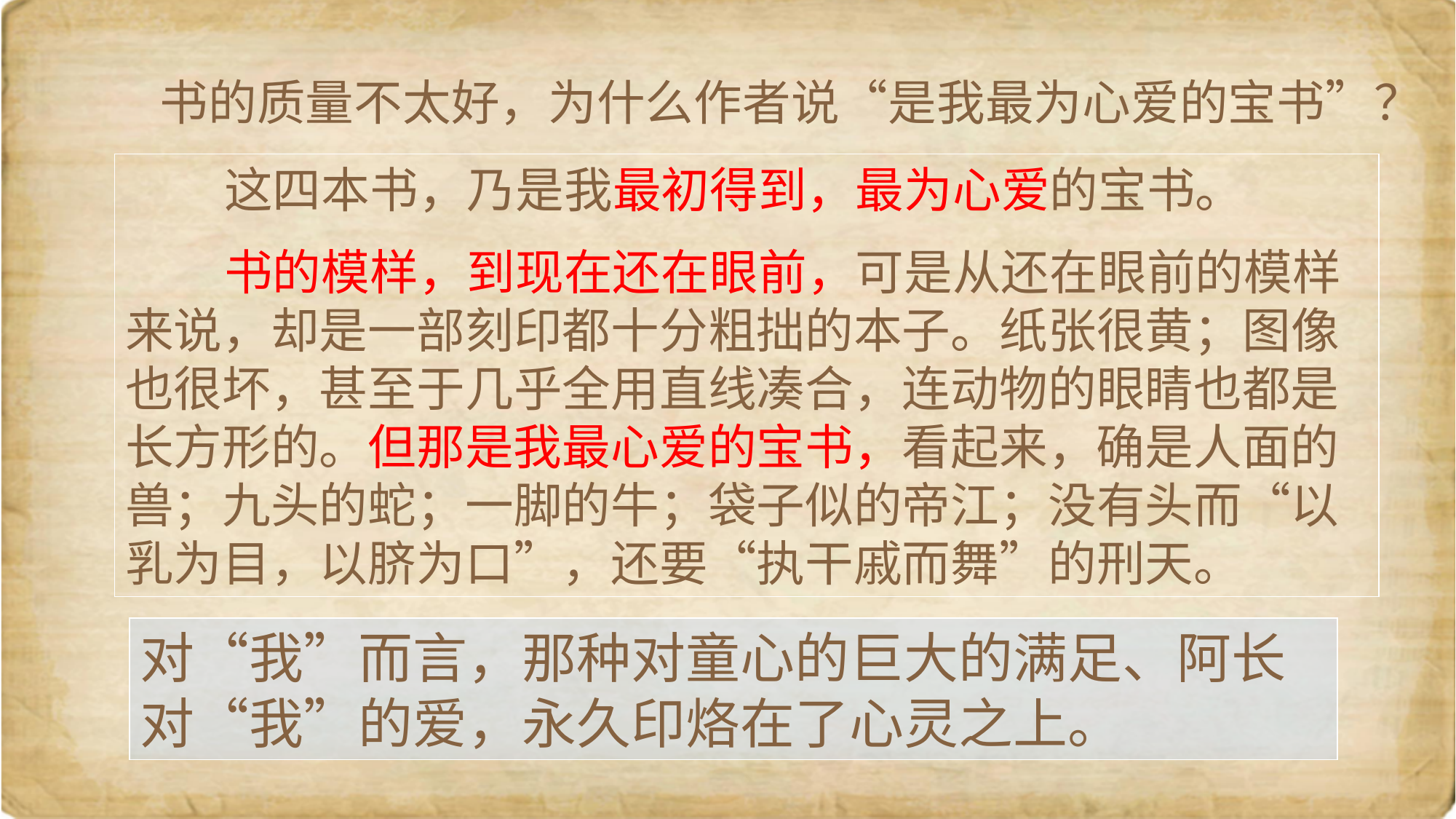

书的质量不太好，为什么作者说“是我最为心爱的宝书”？
        这四本书，乃是我最初得到，最为心爱的宝书。
        书的模样，到现在还在眼前，可是从还在眼前的模样来说，却是一部刻印都十分粗拙的本子。纸张很黄；图像也很坏，甚至于几乎全用直线凑合，连动物的眼睛也都是长方形的。但那是我最心爱的宝书，看起来，确是人面的兽；九头的蛇；一脚的牛；袋子似的帝江；没有头而“以乳为目，以脐为口”，还要“执干戚而舞”的刑天。
对“我”而言，那种对童心的巨大的满足、阿长对“我”的爱，永久印烙在了心灵之上。